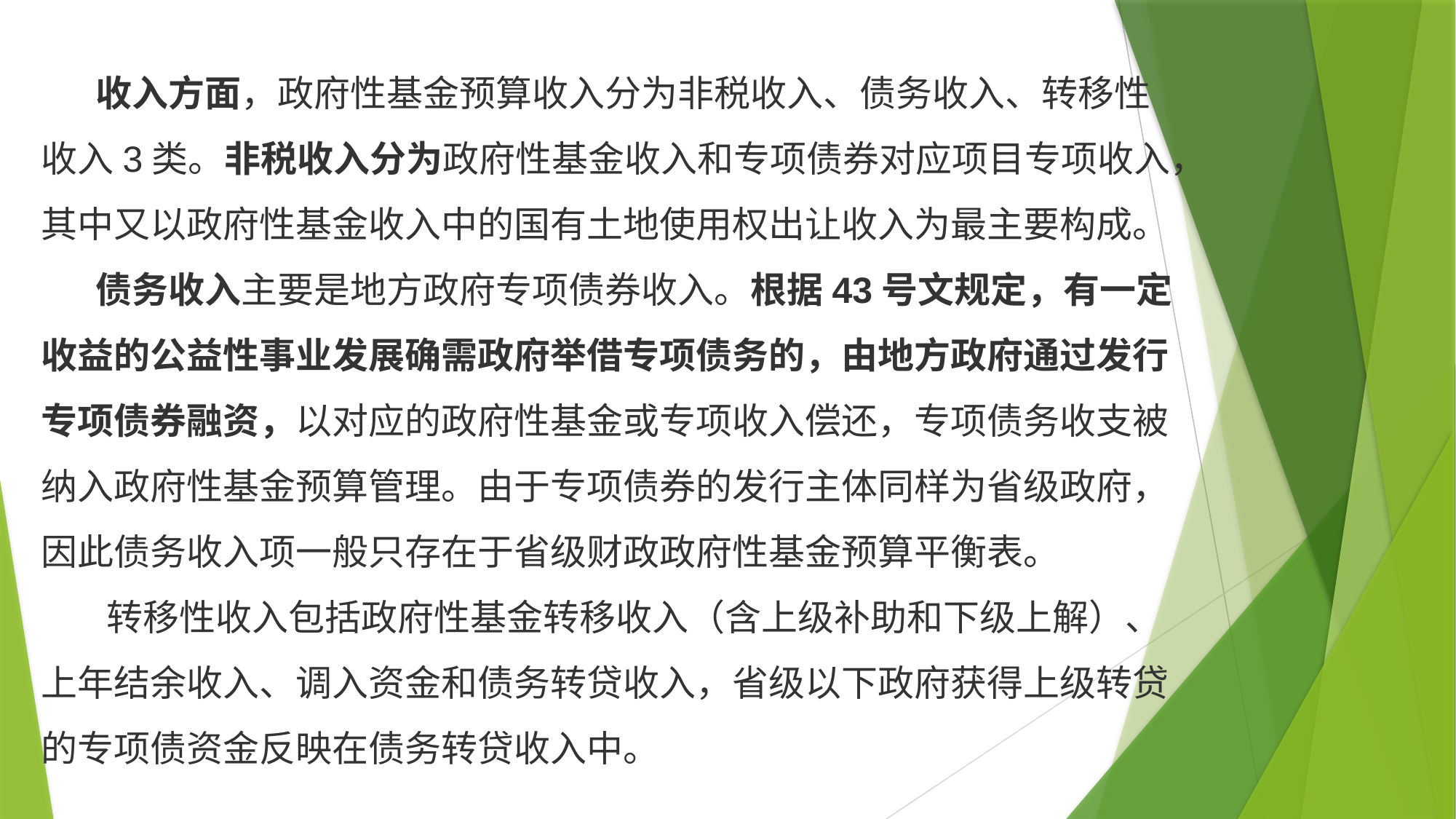

收入方面，政府性基金预算收入分为非税收入、债务收入、转移性收入3类。非税收入分为政府性基金收入和专项债券对应项目专项收入，其中又以政府性基金收入中的国有土地使用权出让收入为最主要构成。
债务收入主要是地方政府专项债券收入。根据43号文规定，有一定收益的公益性事业发展确需政府举借专项债务的，由地方政府通过发行专项债券融资，以对应的政府性基金或专项收入偿还，专项债务收支被纳入政府性基金预算管理。由于专项债券的发行主体同样为省级政府，因此债务收入项一般只存在于省级财政政府性基金预算平衡表。
        转移性收入包括政府性基金转移收入（含上级补助和下级上解）、上年结余收入、调入资金和债务转贷收入，省级以下政府获得上级转贷的专项债资金反映在债务转贷收入中。